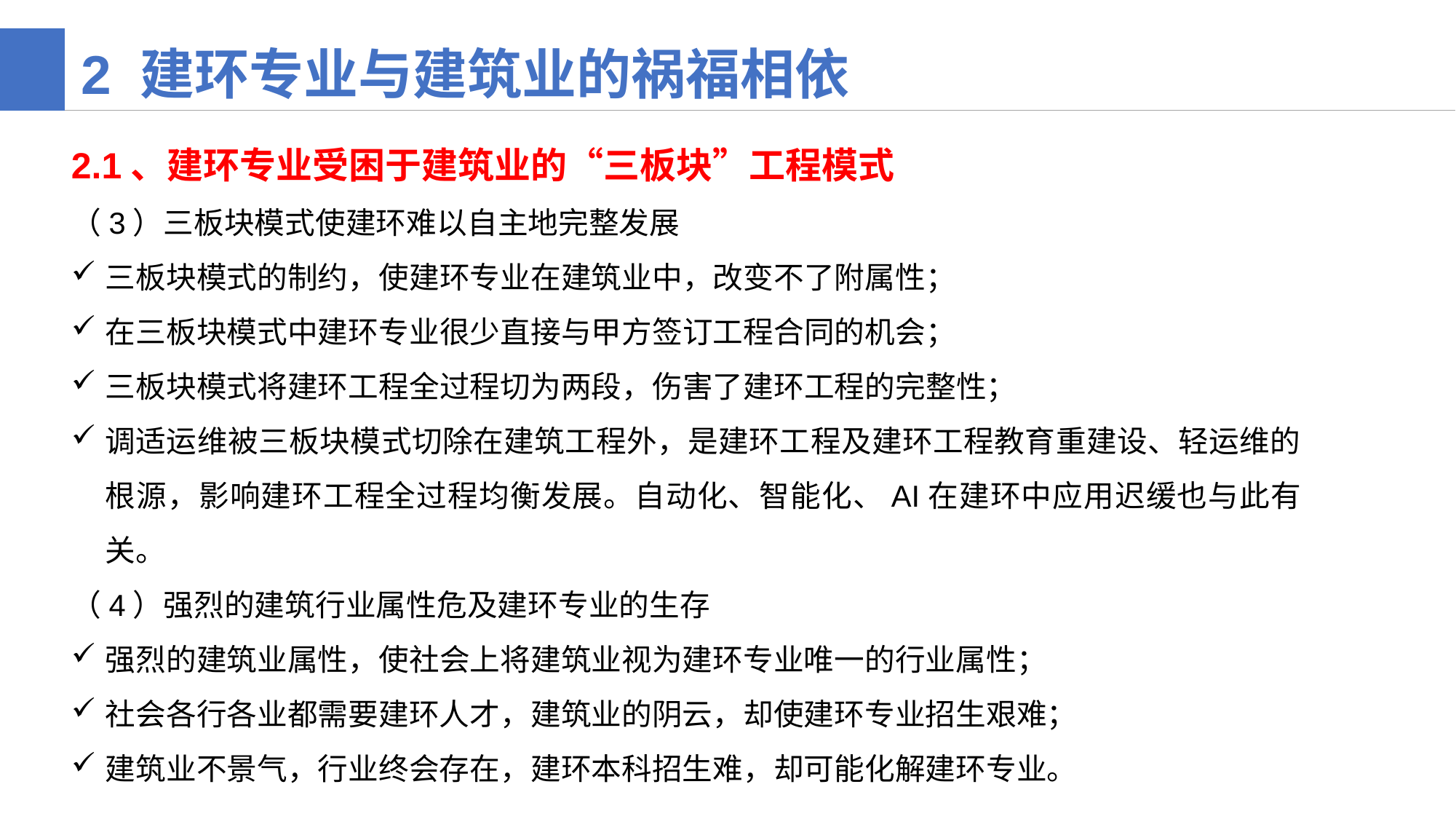

2 建环专业与建筑业的祸福相依
2.1、建环专业受困于建筑业的“三板块”工程模式
（3）三板块模式使建环难以自主地完整发展
三板块模式的制约，使建环专业在建筑业中，改变不了附属性；
在三板块模式中建环专业很少直接与甲方签订工程合同的机会；
三板块模式将建环工程全过程切为两段，伤害了建环工程的完整性；
调适运维被三板块模式切除在建筑工程外，是建环工程及建环工程教育重建设、轻运维的根源，影响建环工程全过程均衡发展。自动化、智能化、AI在建环中应用迟缓也与此有关。
（4）强烈的建筑行业属性危及建环专业的生存
强烈的建筑业属性，使社会上将建筑业视为建环专业唯一的行业属性；
社会各行各业都需要建环人才，建筑业的阴云，却使建环专业招生艰难；
建筑业不景气，行业终会存在，建环本科招生难，却可能化解建环专业。